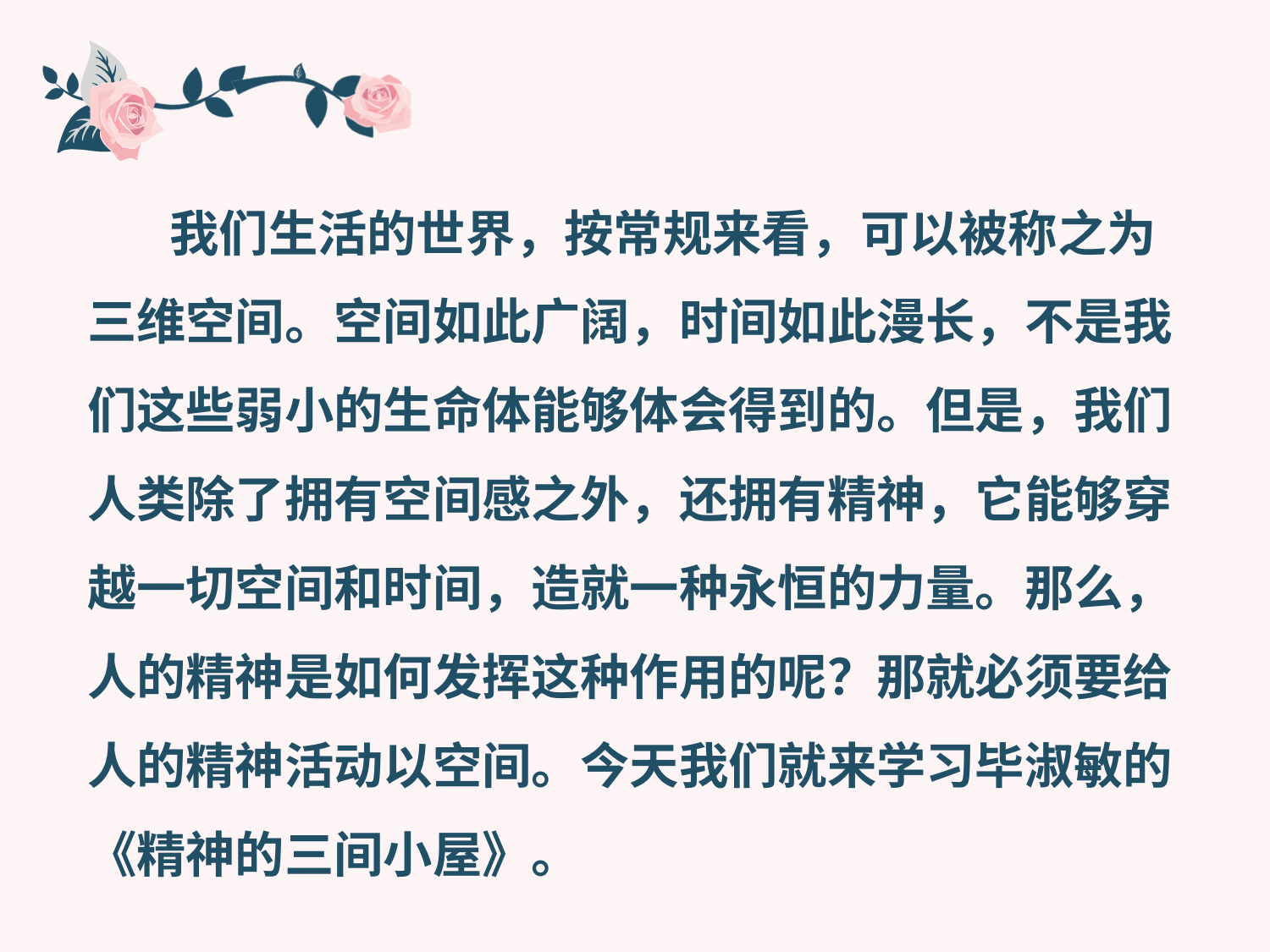

我们生活的世界，按常规来看，可以被称之为三维空间。空间如此广阔，时间如此漫长，不是我们这些弱小的生命体能够体会得到的。但是，我们人类除了拥有空间感之外，还拥有精神，它能够穿越一切空间和时间，造就一种永恒的力量。那么，人的精神是如何发挥这种作用的呢？那就必须要给人的精神活动以空间。今天我们就来学习毕淑敏的《精神的三间小屋》。